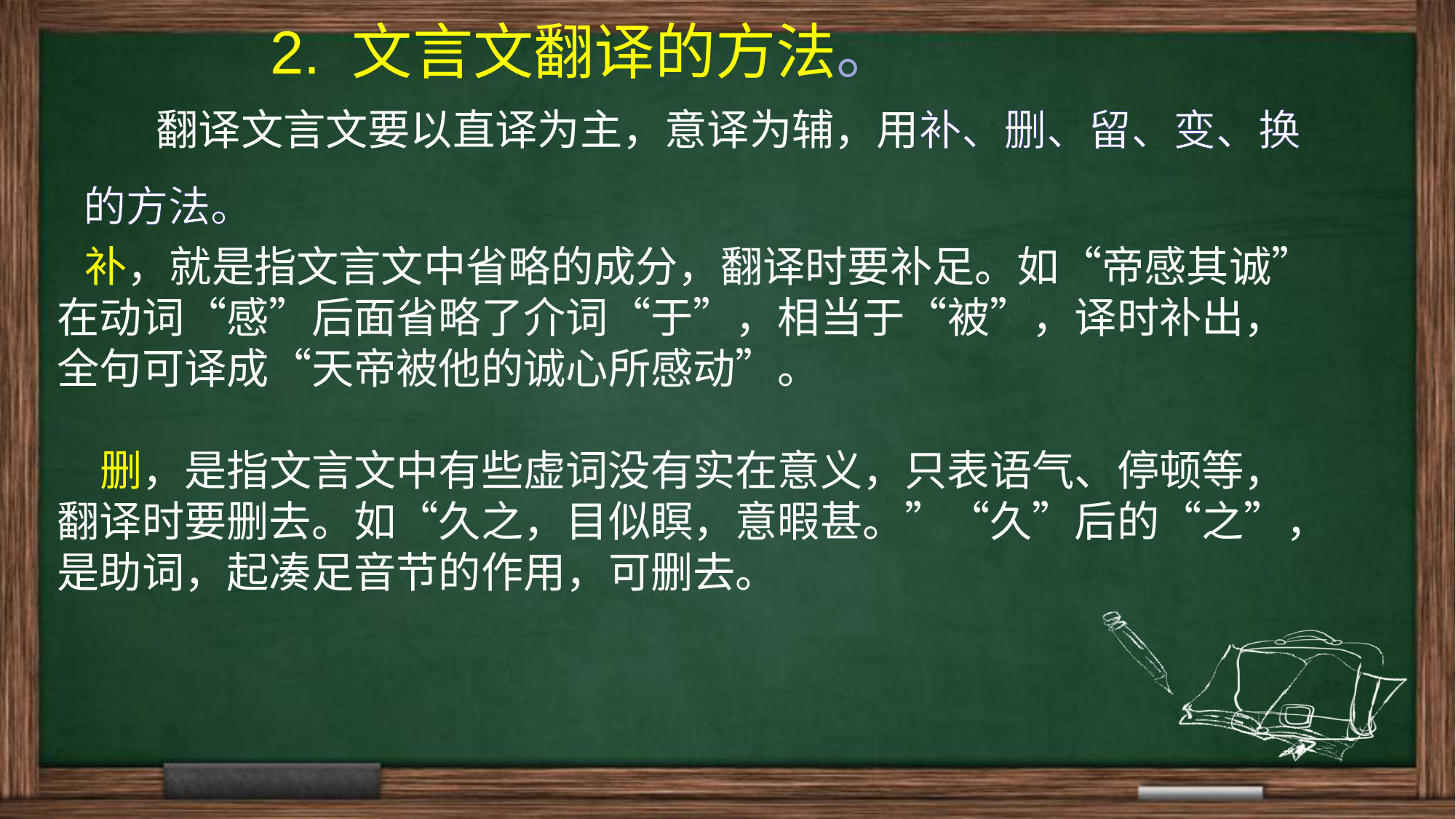

# 2. 文言文翻译的方法。
　　翻译文言文要以直译为主，意译为辅，用补、删、留、变、换的方法。
　补，就是指文言文中省略的成分，翻译时要补足。如“帝感其诚”在动词“感”后面省略了介词“于”，相当于“被”，译时补出，全句可译成“天帝被他的诚心所感动”。

　删，是指文言文中有些虚词没有实在意义，只表语气、停顿等，翻译时要删去。如“久之，目似瞑，意暇甚。”“久”后的“之”，是助词，起凑足音节的作用，可删去。